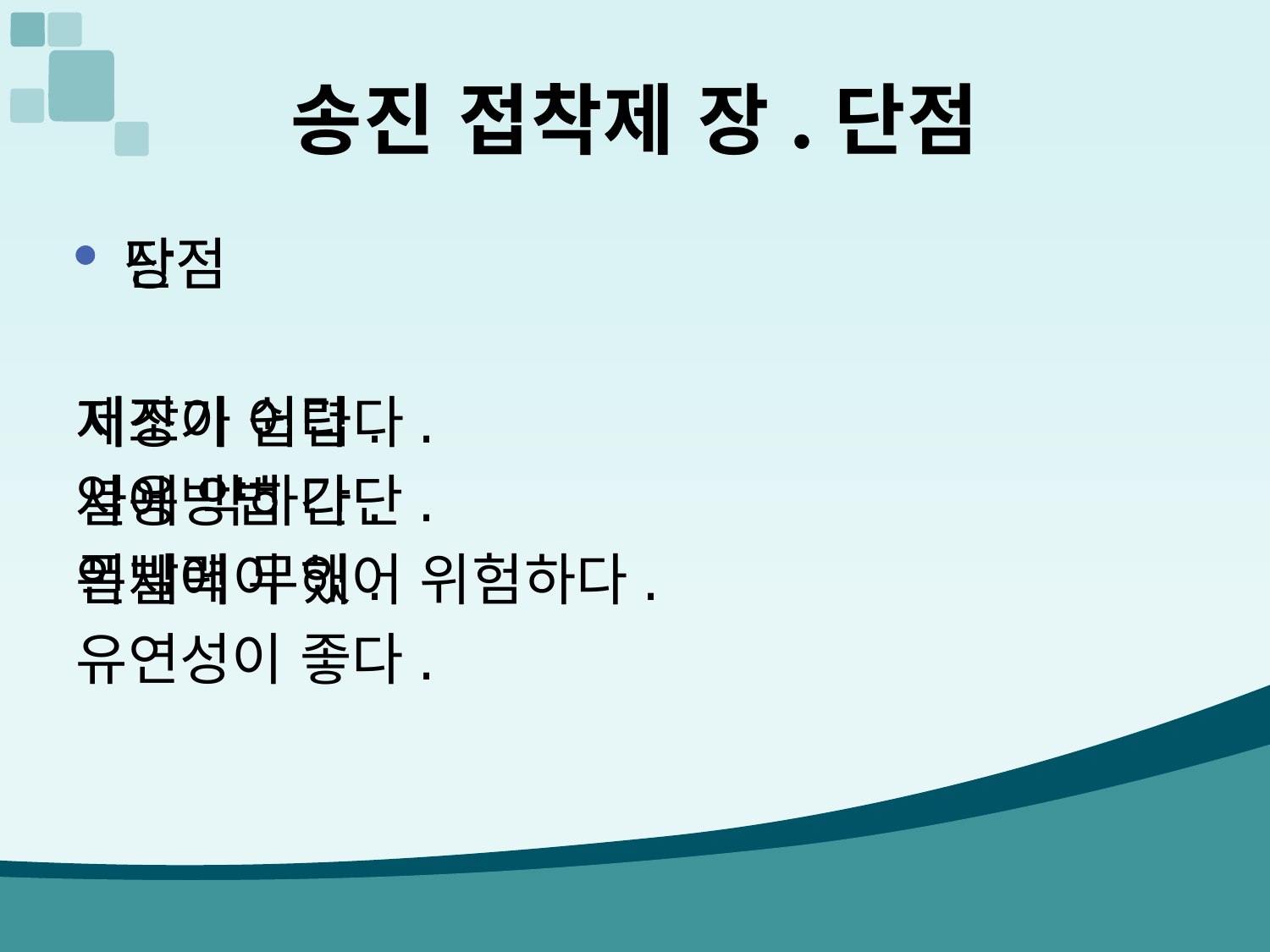

# 송진 접착제 장.단점
장점

제조가 쉽다.
사용방법 간단.
인체에 무해.
유연성이 좋다.
단점

저장이 어렵다.
열에 약하다.
폭발력이 있어 위험하다.